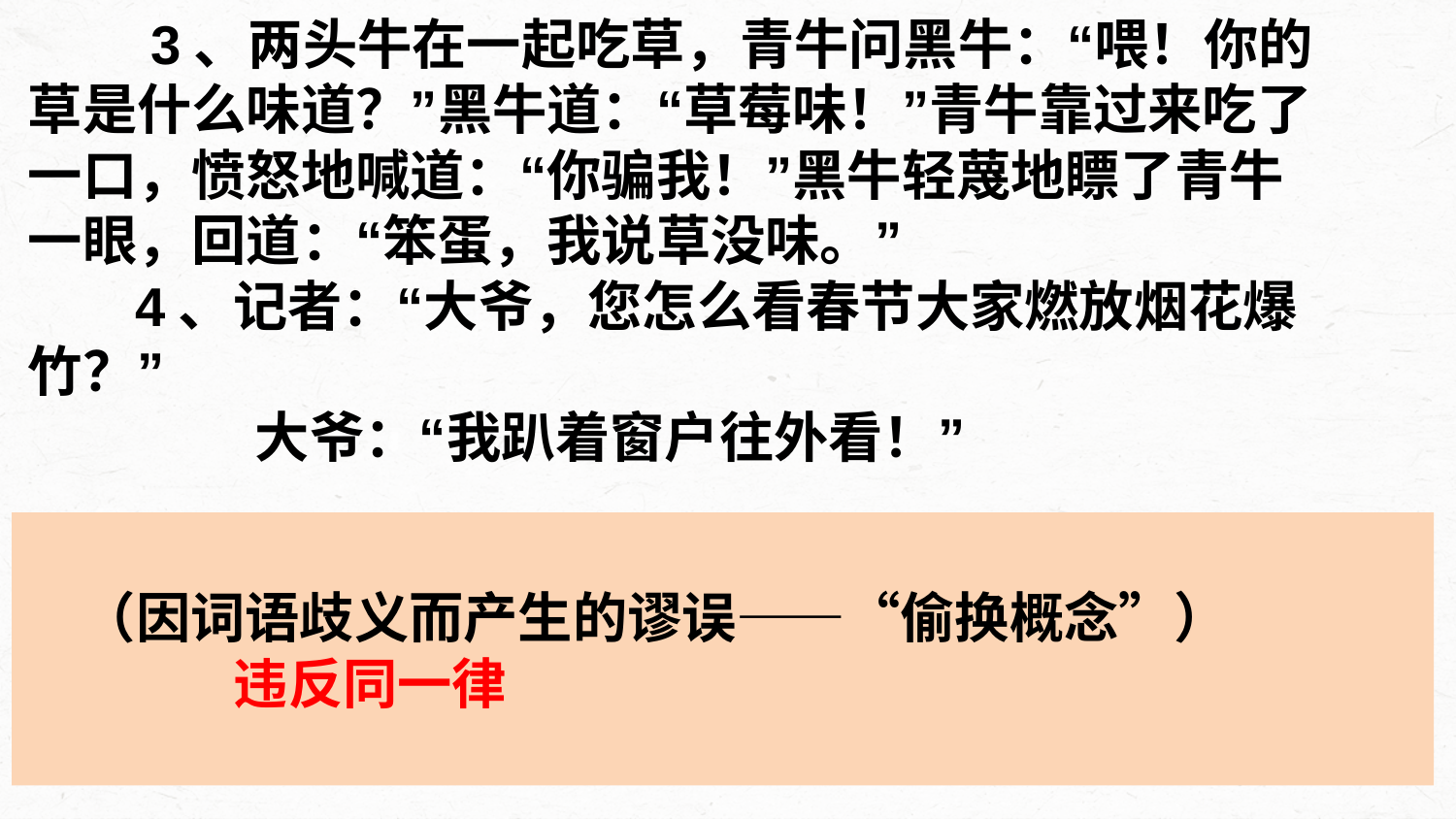

3、两头牛在一起吃草，青牛问黑牛：“喂！你的草是什么味道？”黑牛道：“草莓味！”青牛靠过来吃了一口，愤怒地喊道：“你骗我！”黑牛轻蔑地瞟了青牛一眼，回道：“笨蛋，我说草没味。”
       4、记者：“大爷，您怎么看春节大家燃放烟花爆竹？”
              大爷：“我趴着窗户往外看！”

   （因词语歧义而产生的谬误——“偷换概念”）
                违反同一律